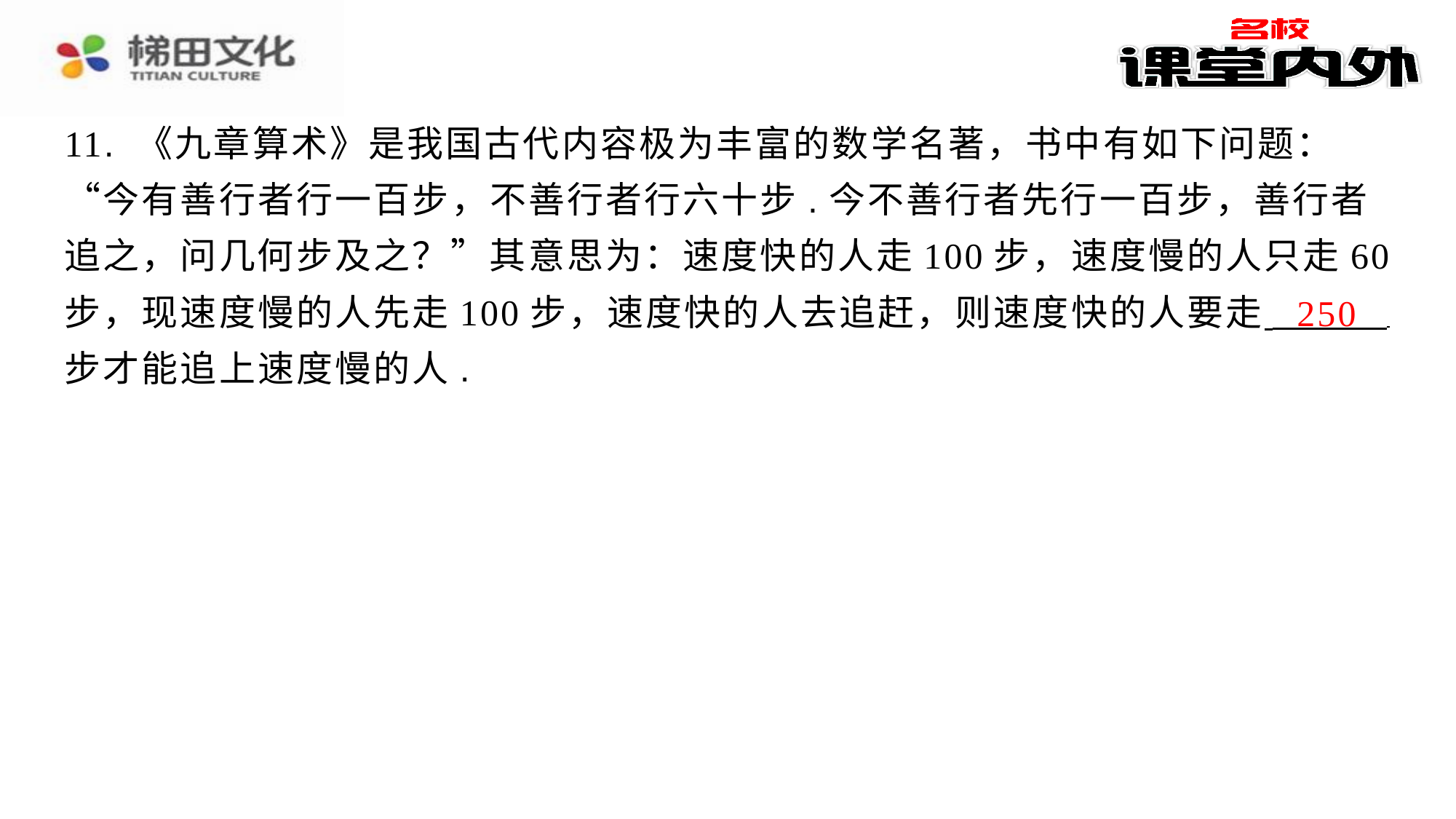

11. 《九章算术》是我国古代内容极为丰富的数学名著，书中有如下问题：
“今有善行者行一百步，不善行者行六十步.今不善行者先行一百步，善行者
追之，问几何步及之？”其意思为：速度快的人走100步，速度慢的人只走60
步，现速度慢的人先走100步，速度快的人去追赶，则速度快的人要走                   ⁠
步才能追上速度慢的人.
​　250